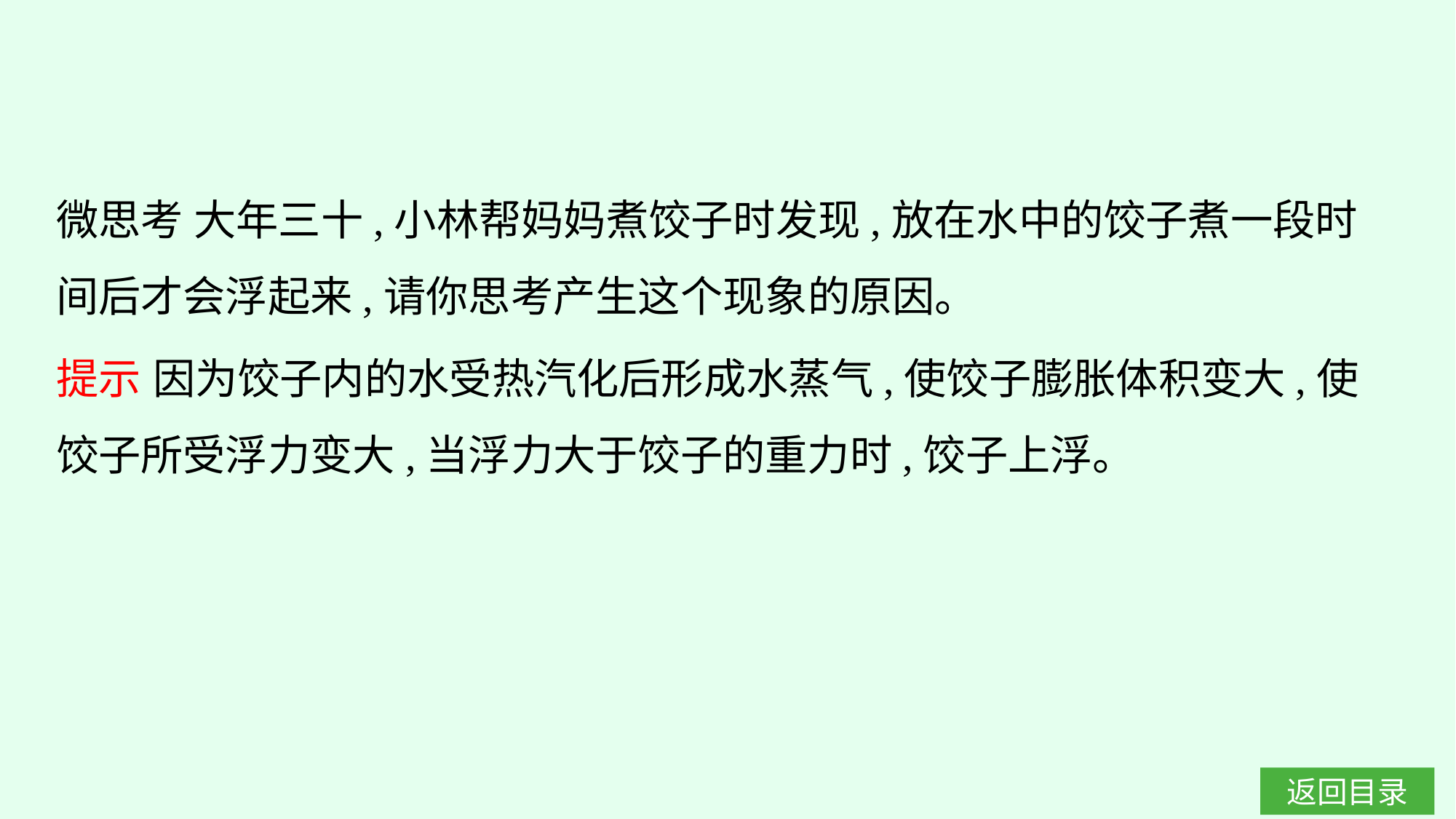

微思考 大年三十,小林帮妈妈煮饺子时发现,放在水中的饺子煮一段时间后才会浮起来,请你思考产生这个现象的原因。
提示 因为饺子内的水受热汽化后形成水蒸气,使饺子膨胀体积变大,使饺子所受浮力变大,当浮力大于饺子的重力时,饺子上浮。